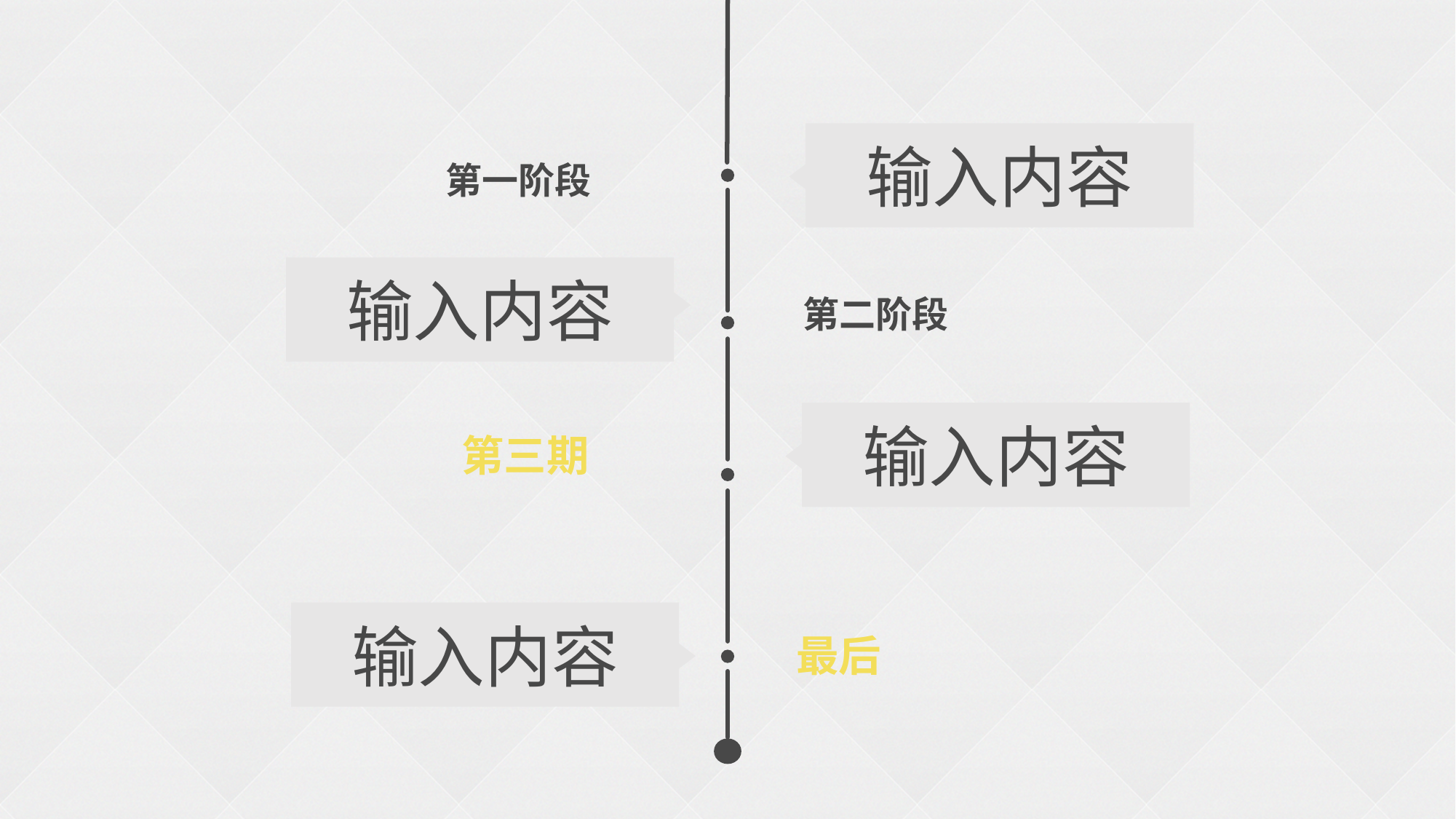

输入内容

第一阶段

输入内容

第二阶段

输入内容

第三期

输入内容

最后